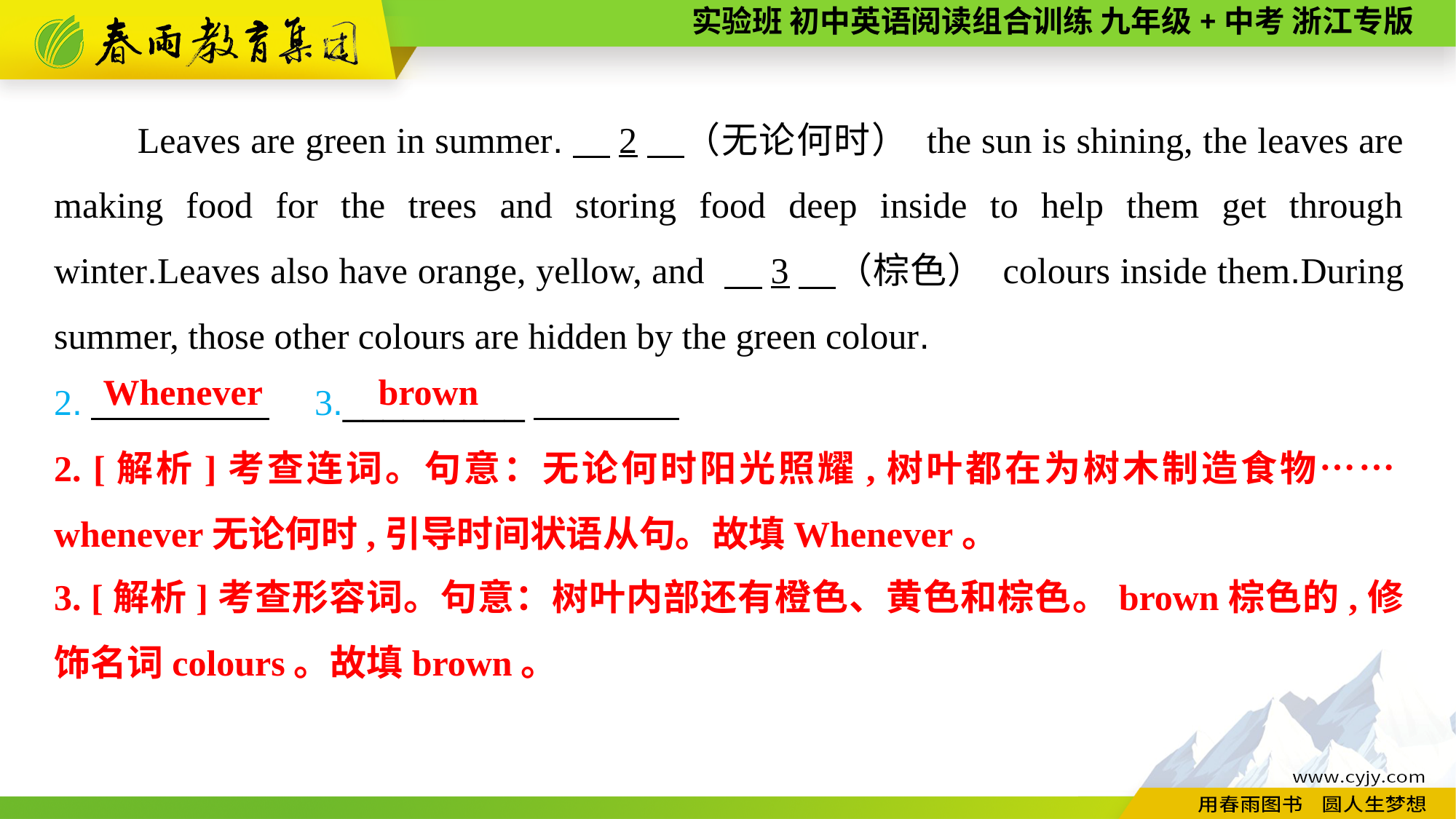

Leaves are green in summer.　2　（无论何时） the sun is shining, the leaves are making food for the trees and storing food deep inside to help them get through winter.Leaves also have orange, yellow, and 　3　（棕色） colours inside them.During summer, those other colours are hidden by the green colour.
2.　　　    　　3._________
brown
Whenever
2. [解析]考查连词。句意：无论何时阳光照耀,树叶都在为树木制造食物……whenever无论何时,引导时间状语从句。故填Whenever。
3. [解析]考查形容词。句意：树叶内部还有橙色、黄色和棕色。brown棕色的,修饰名词colours。故填brown。